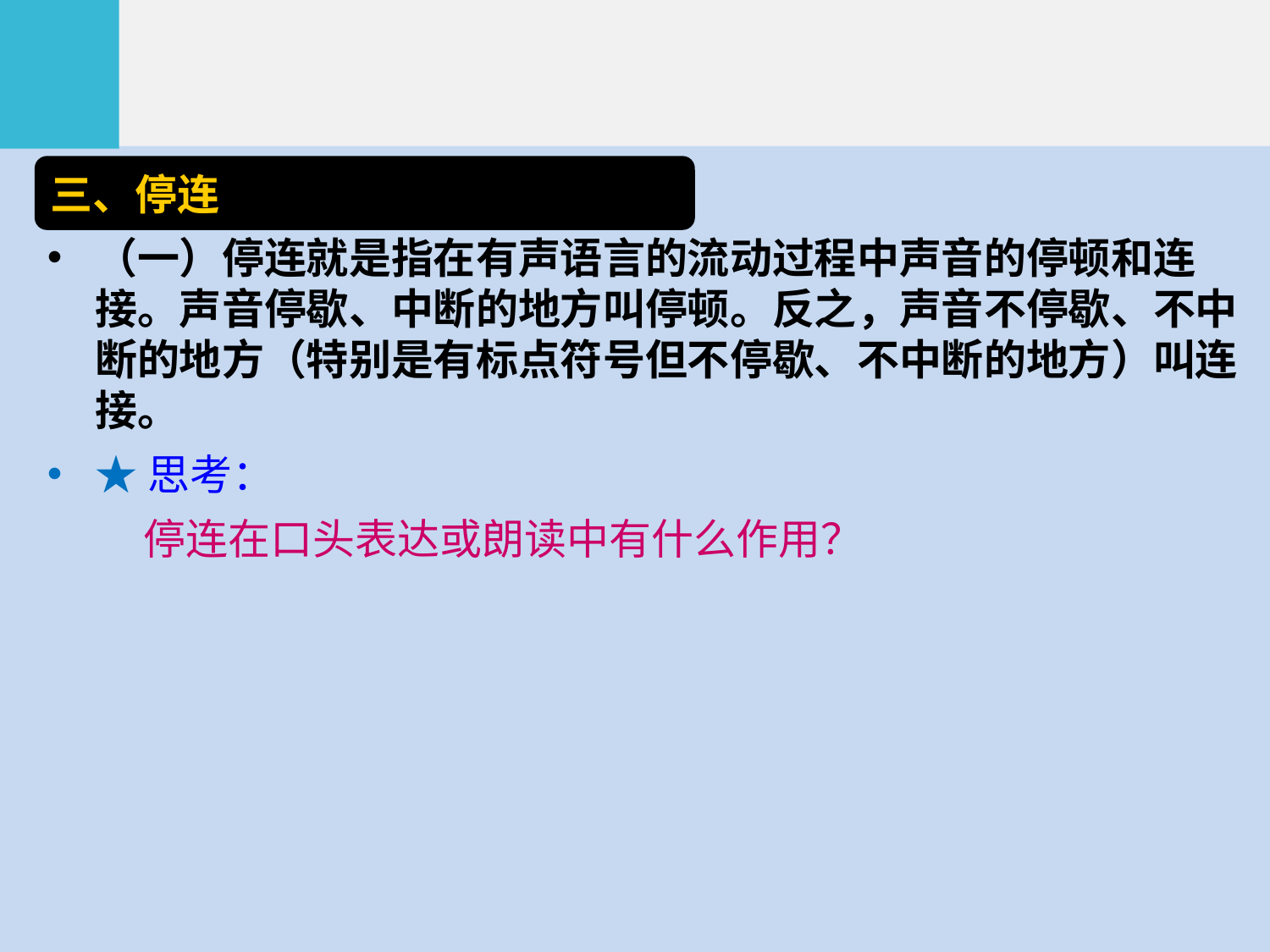

三、停连

（一）停连就是指在有声语言的流动过程中声音的停顿和连接。声音停歇、中断的地方叫停顿。反之，声音不停歇、不中断的地方（特别是有标点符号但不停歇、不中断的地方）叫连接。
★思考：
         停连在口头表达或朗读中有什么作用？